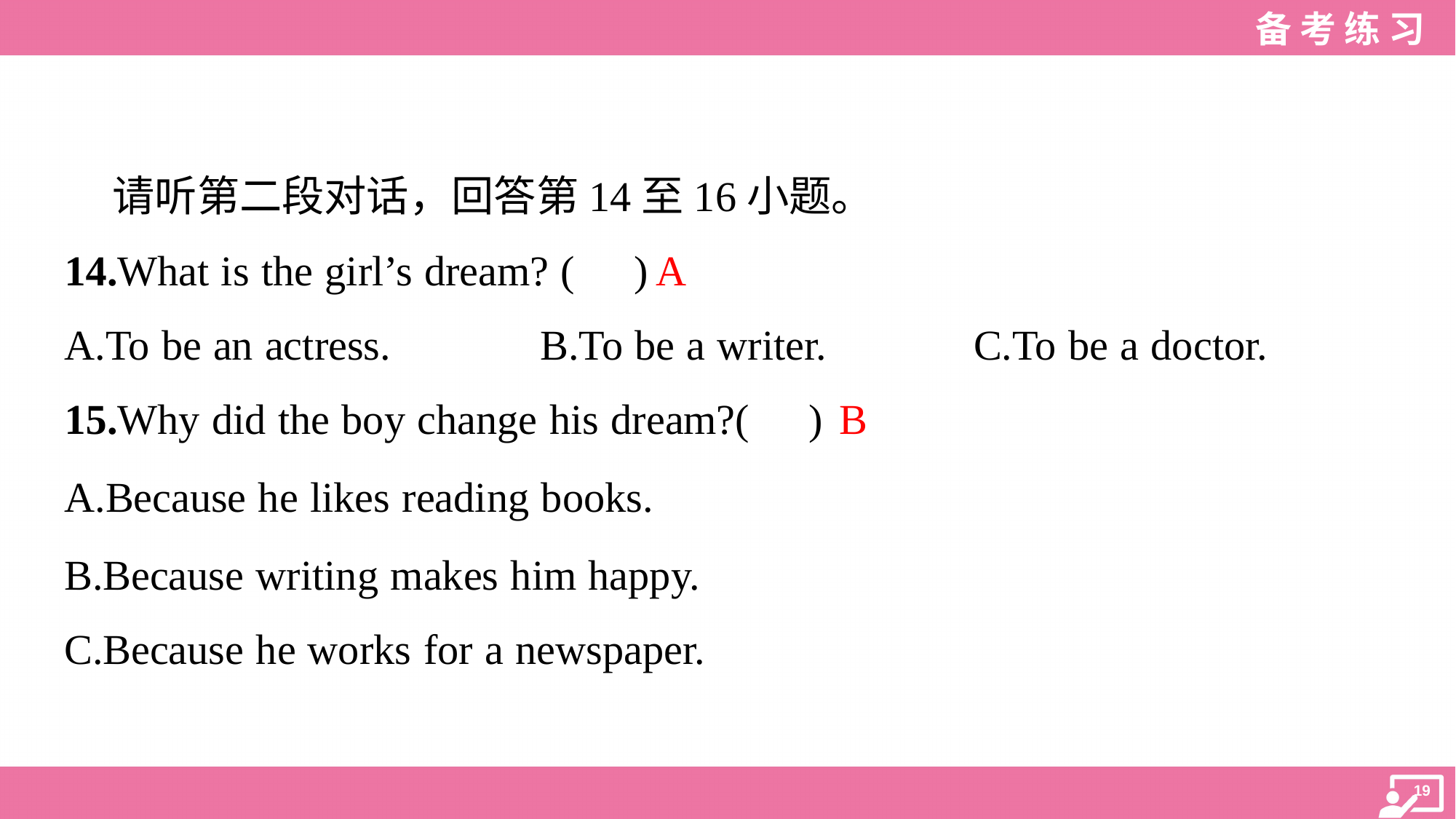

请听第二段对话，回答第14至16小题。
A
14.What is the girl’s dream? (     )
A.To be an actress.	B.To be a writer.	C.To be a doctor.
B
15.Why did the boy change his dream?(     )
A.Because he likes reading books.
B.Because writing makes him happy.
C.Because he works for a newspaper.